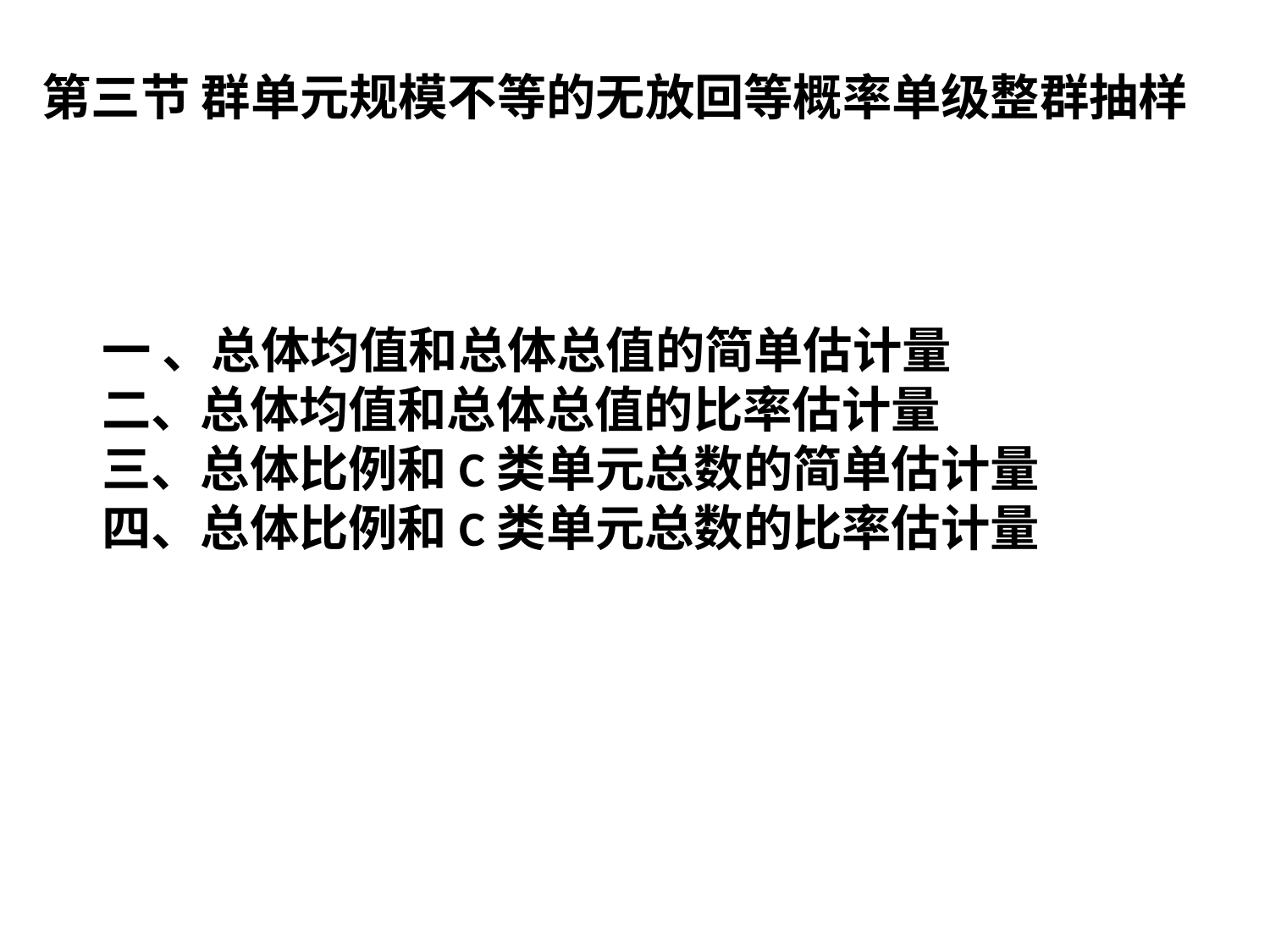

第三节 群单元规模不等的无放回等概率单级整群抽样

一 、总体均值和总体总值的简单估计量
二、总体均值和总体总值的比率估计量
三、总体比例和C类单元总数的简单估计量
四、总体比例和C类单元总数的比率估计量